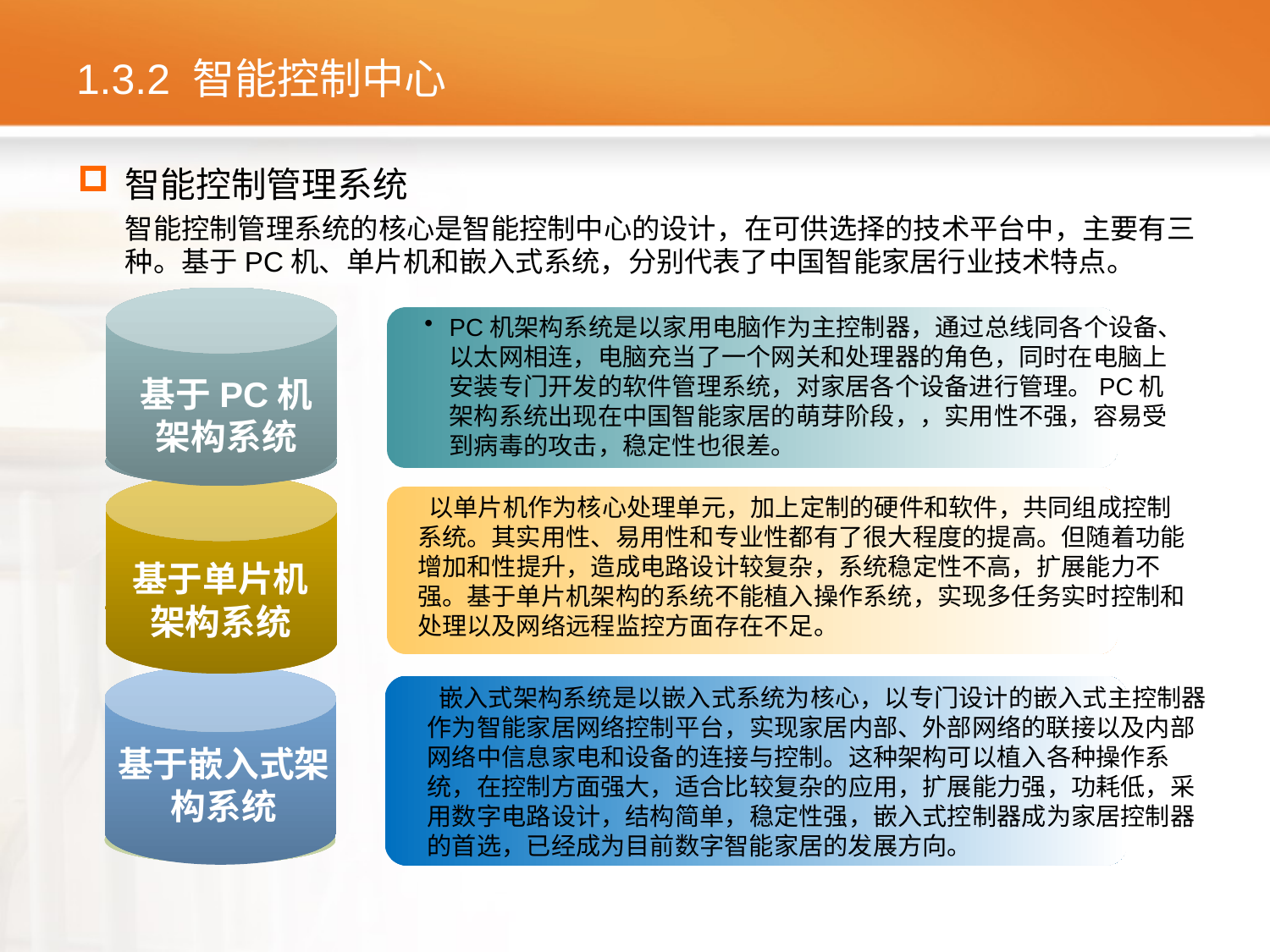

# 1.3.2 智能控制中心
智能控制管理系统
智能控制管理系统的核心是智能控制中心的设计，在可供选择的技术平台中，主要有三种。基于PC机、单片机和嵌入式系统，分别代表了中国智能家居行业技术特点。

PC机架构系统是以家用电脑作为主控制器，通过总线同各个设备、以太网相连，电脑充当了一个网关和处理器的角色，同时在电脑上安装专门开发的软件管理系统，对家居各个设备进行管理。PC机架构系统出现在中国智能家居的萌芽阶段，，实用性不强，容易受到病毒的攻击，稳定性也很差。

基于PC机架构系统

 以单片机作为核心处理单元，加上定制的硬件和软件，共同组成控制系统。其实用性、易用性和专业性都有了很大程度的提高。但随着功能增加和性提升，造成电路设计较复杂，系统稳定性不高，扩展能力不强。基于单片机架构的系统不能植入操作系统，实现多任务实时控制和处理以及网络远程监控方面存在不足。

基于单片机架构系统

 嵌入式架构系统是以嵌入式系统为核心，以专门设计的嵌入式主控制器作为智能家居网络控制平台，实现家居内部、外部网络的联接以及内部网络中信息家电和设备的连接与控制。这种架构可以植入各种操作系统，在控制方面强大，适合比较复杂的应用，扩展能力强，功耗低，采用数字电路设计，结构简单，稳定性强，嵌入式控制器成为家居控制器的首选，已经成为目前数字智能家居的发展方向。
基于嵌入式架构系统